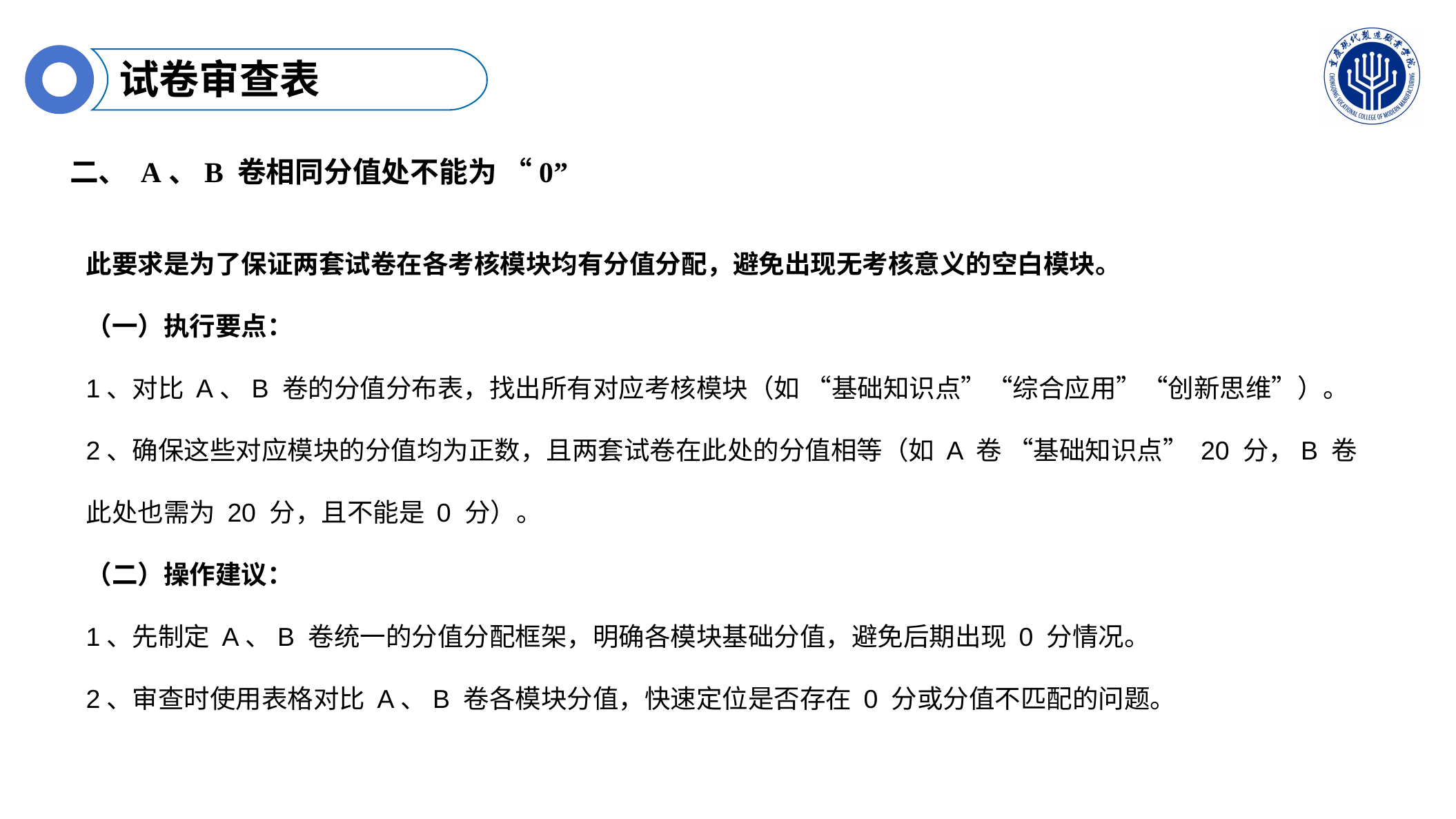

试卷审查表
二、 A、B 卷相同分值处不能为 “0”
此要求是为了保证两套试卷在各考核模块均有分值分配，避免出现无考核意义的空白模块。
（一）执行要点：
1、对比 A、B 卷的分值分布表，找出所有对应考核模块（如 “基础知识点”“综合应用”“创新思维”）。
2、确保这些对应模块的分值均为正数，且两套试卷在此处的分值相等（如 A 卷 “基础知识点” 20 分，B 卷此处也需为 20 分，且不能是 0 分）。
（二）操作建议：
1、先制定 A、B 卷统一的分值分配框架，明确各模块基础分值，避免后期出现 0 分情况。
2、审查时使用表格对比 A、B 卷各模块分值，快速定位是否存在 0 分或分值不匹配的问题。